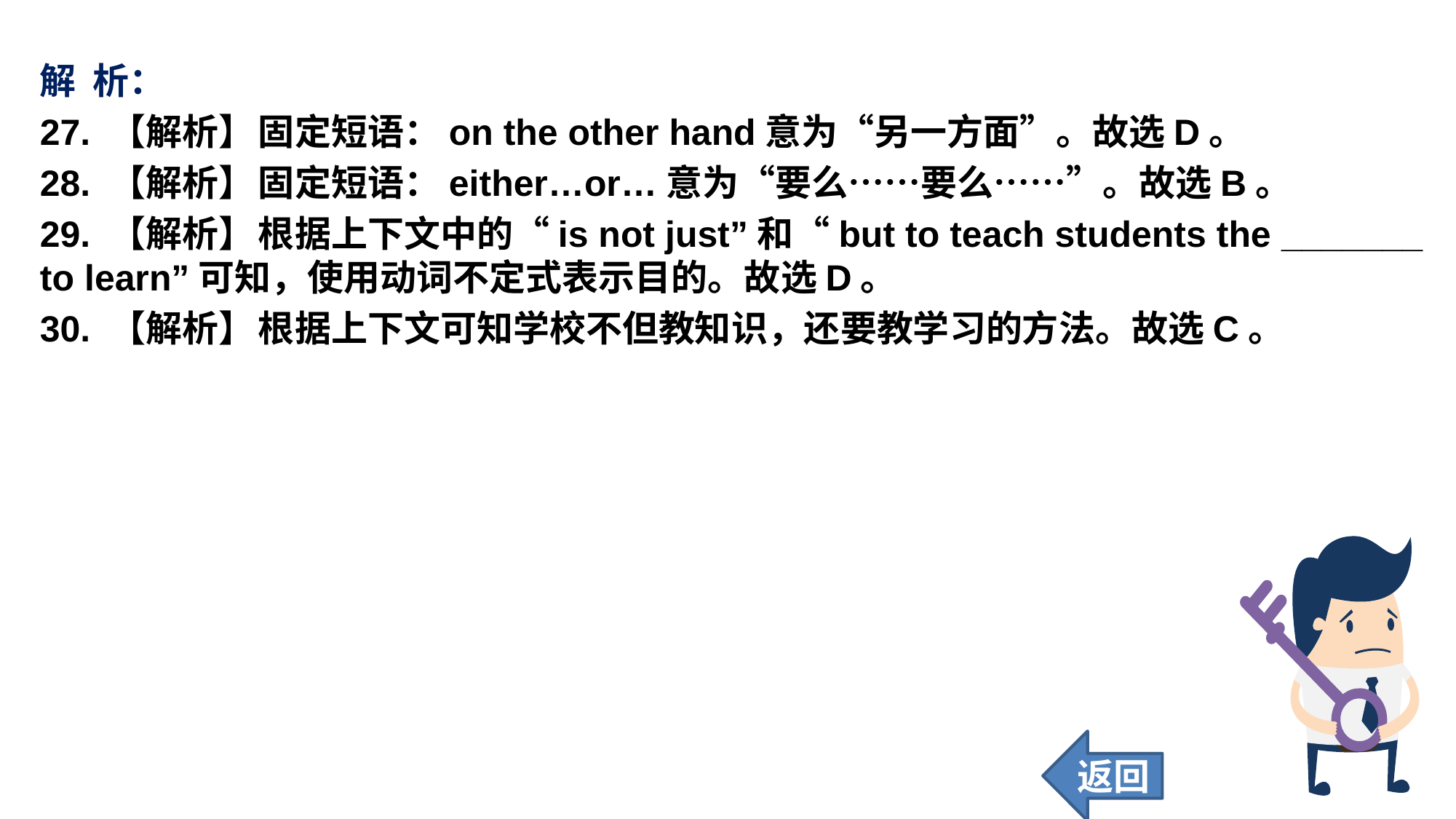

解  析：
27. 【解析】	固定短语：on the other hand意为“另一方面”。故选D。
28. 【解析】	固定短语：either…or…意为“要么……要么……”。故选B。
29. 【解析】	根据上下文中的“is not just”和“but to teach students the _______ to learn”可知，使用动词不定式表示目的。故选D。
30. 【解析】	根据上下文可知学校不但教知识，还要教学习的方法。故选C。

返回
28